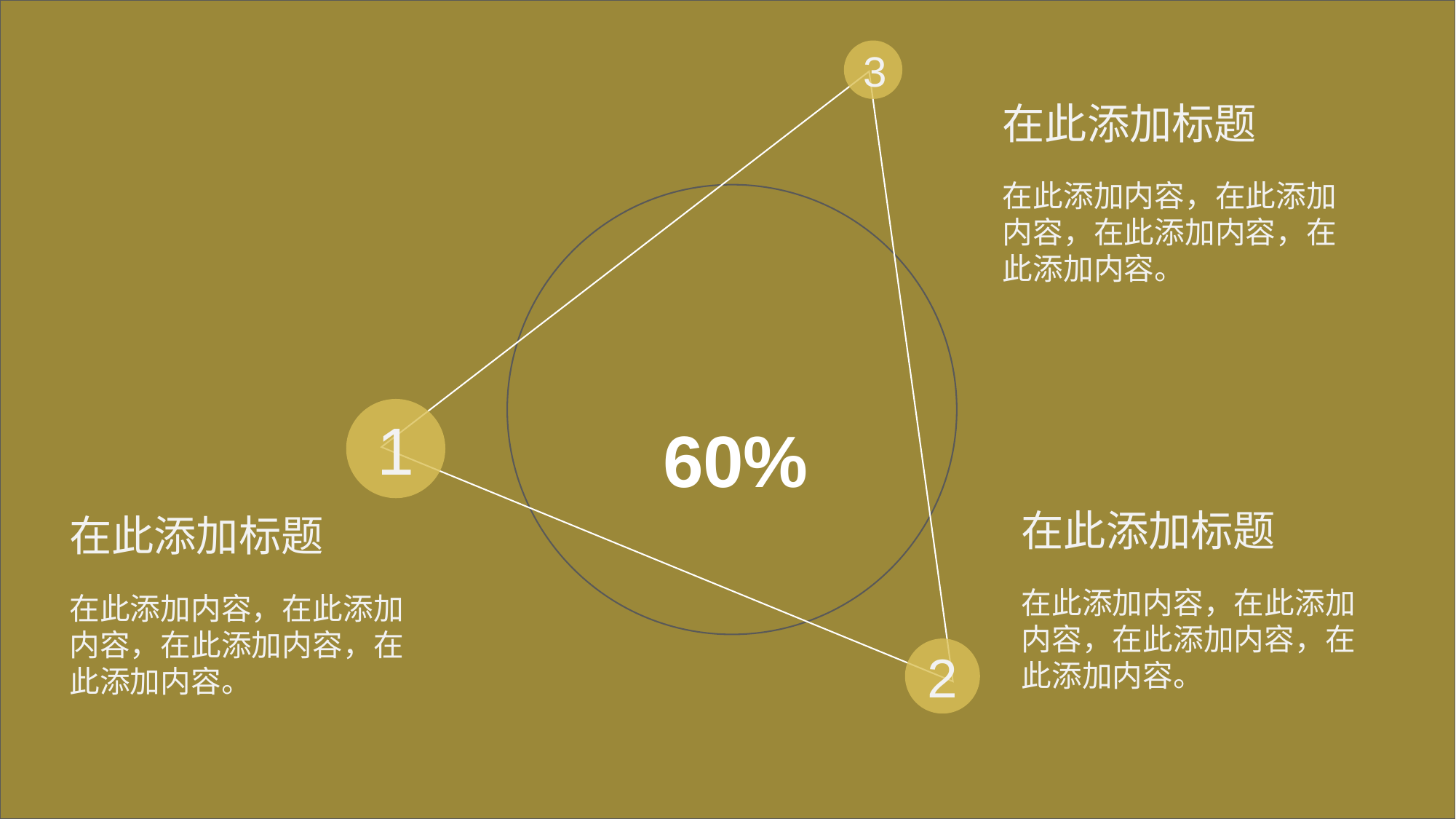

3

在此添加标题
在此添加内容，在此添加内容，在此添加内容，在此添加内容。
1
60%
在此添加标题
在此添加标题
在此添加内容，在此添加内容，在此添加内容，在此添加内容。
在此添加内容，在此添加内容，在此添加内容，在此添加内容。

2